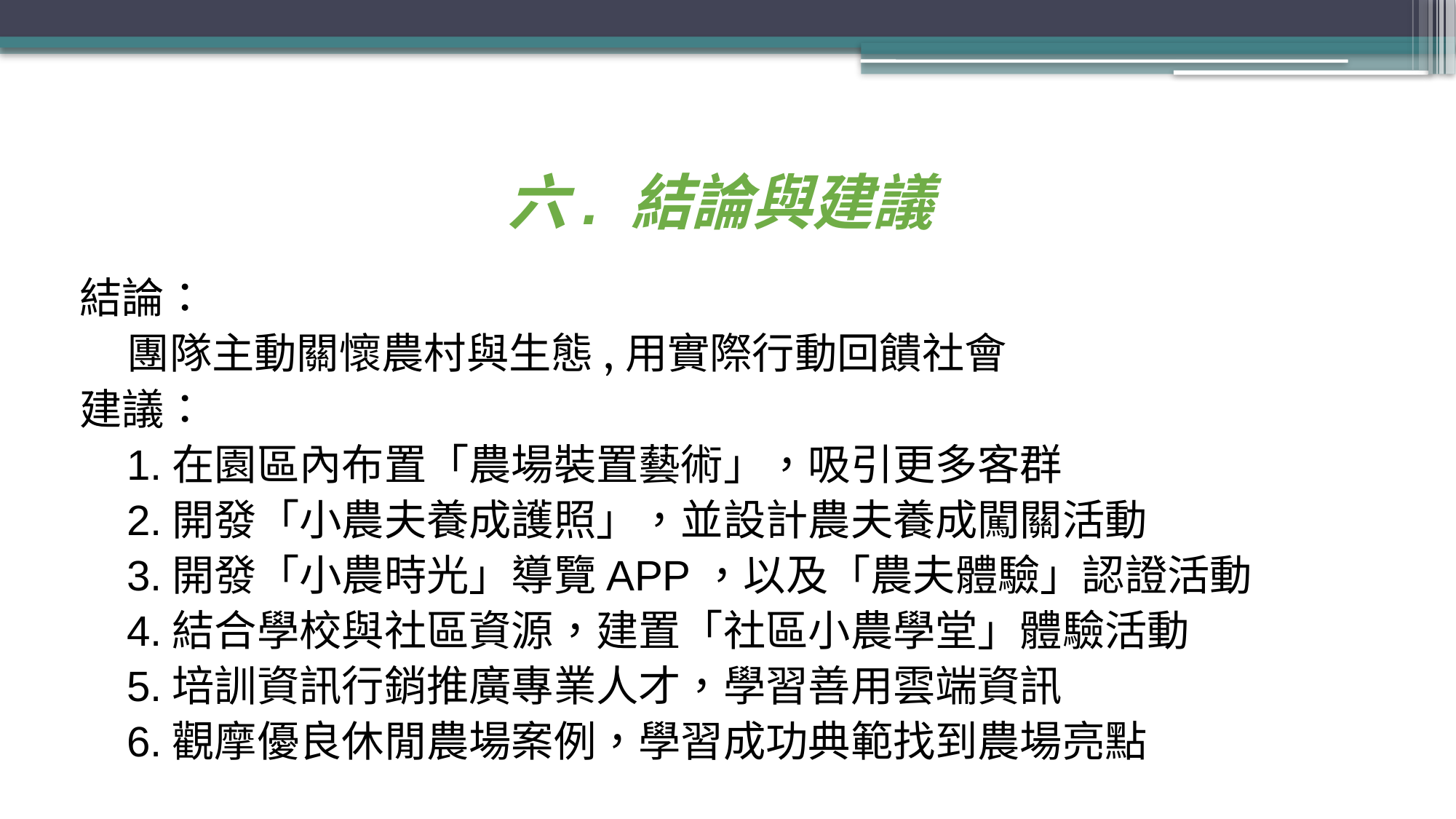

# 六. 結論與建議
結論：
    團隊主動關懷農村與生態,用實際行動回饋社會
建議：
    1.在園區內布置「農場裝置藝術」，吸引更多客群
    2.開發「小農夫養成護照」，並設計農夫養成闖關活動
    3.開發「小農時光」導覽APP，以及「農夫體驗」認證活動
    4.結合學校與社區資源，建置「社區小農學堂」體驗活動
    5.培訓資訊行銷推廣專業人才，學習善用雲端資訊
    6.觀摩優良休閒農場案例，學習成功典範找到農場亮點